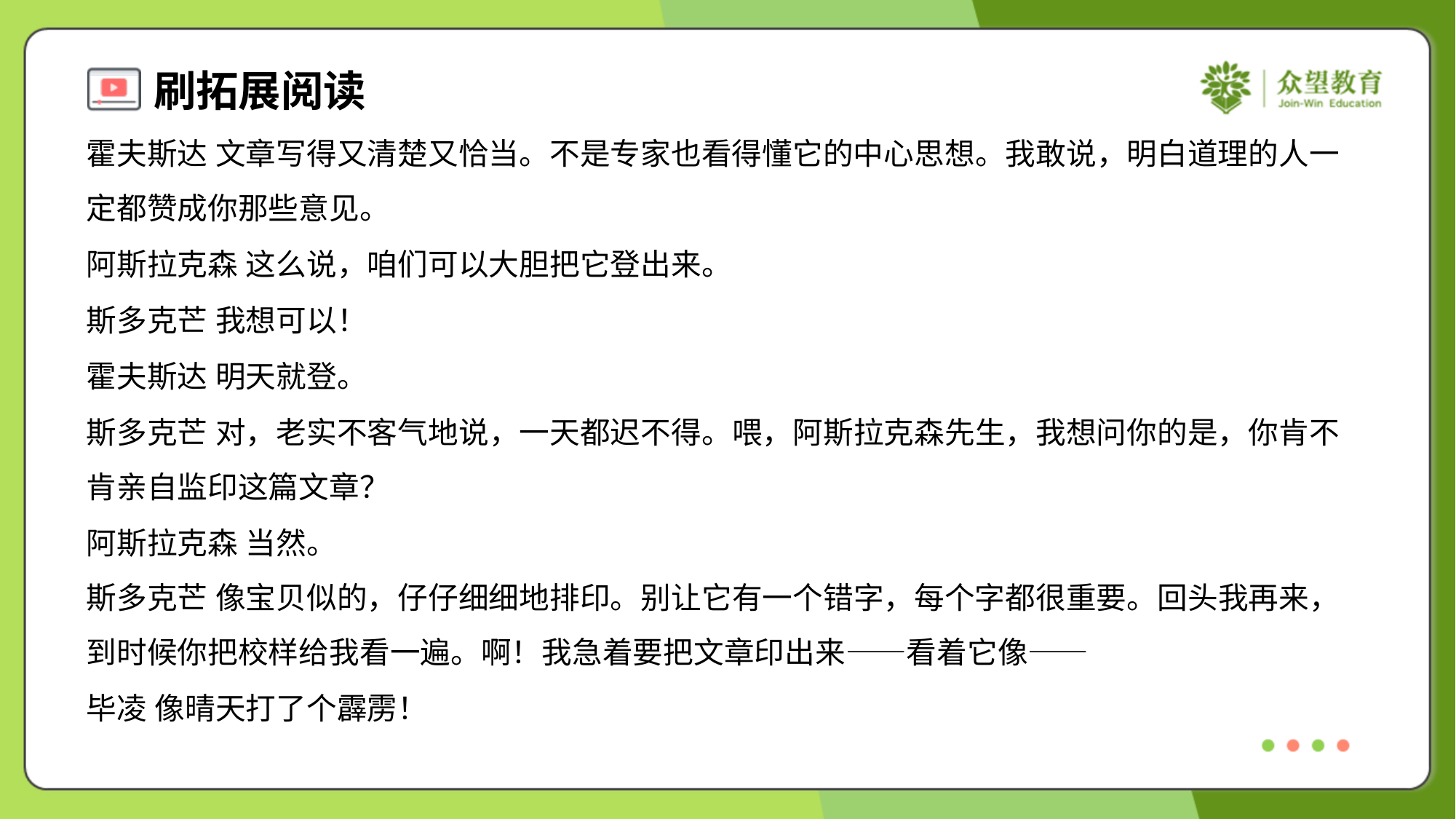

霍夫斯达 文章写得又清楚又恰当。不是专家也看得懂它的中心思想。我敢说，明白道理的人一
定都赞成你那些意见。
阿斯拉克森 这么说，咱们可以大胆把它登出来。
斯多克芒 我想可以！
霍夫斯达 明天就登。
斯多克芒 对，老实不客气地说，一天都迟不得。喂，阿斯拉克森先生，我想问你的是，你肯不
肯亲自监印这篇文章？
阿斯拉克森 当然。
斯多克芒 像宝贝似的，仔仔细细地排印。别让它有一个错字，每个字都很重要。回头我再来，
到时候你把校样给我看一遍。啊！我急着要把文章印出来——看着它像——
毕凌 像晴天打了个霹雳！